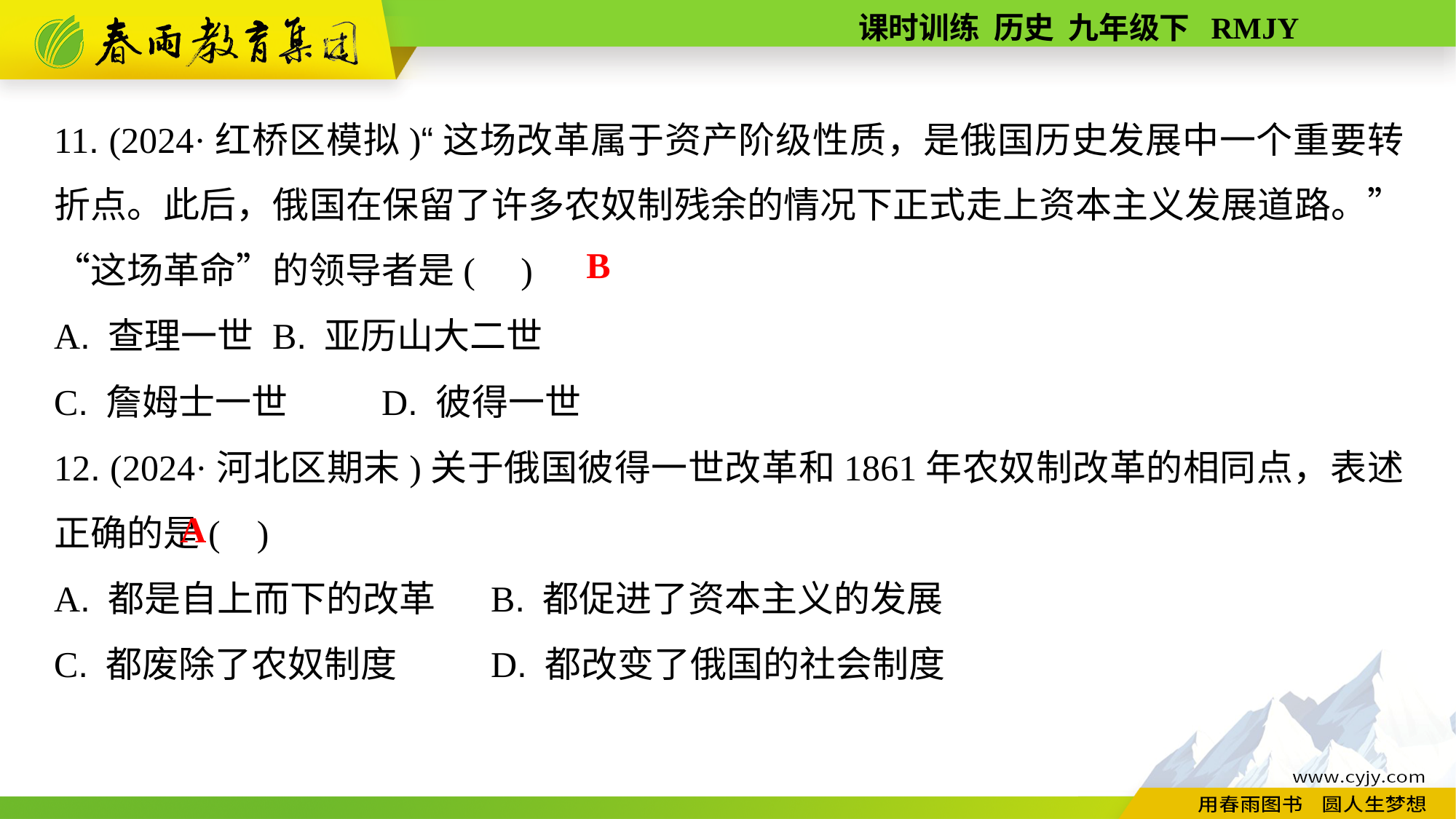

11. (2024·红桥区模拟)“这场改革属于资产阶级性质，是俄国历史发展中一个重要转折点。此后，俄国在保留了许多农奴制残余的情况下正式走上资本主义发展道路。”“这场革命”的领导者是(     )
A. 查理一世	B. 亚历山大二世
C. 詹姆士一世	D. 彼得一世
12. (2024·河北区期末)关于俄国彼得一世改革和1861年农奴制改革的相同点，表述正确的是(    )
A. 都是自上而下的改革	B. 都促进了资本主义的发展
C. 都废除了农奴制度	D. 都改变了俄国的社会制度
B
A